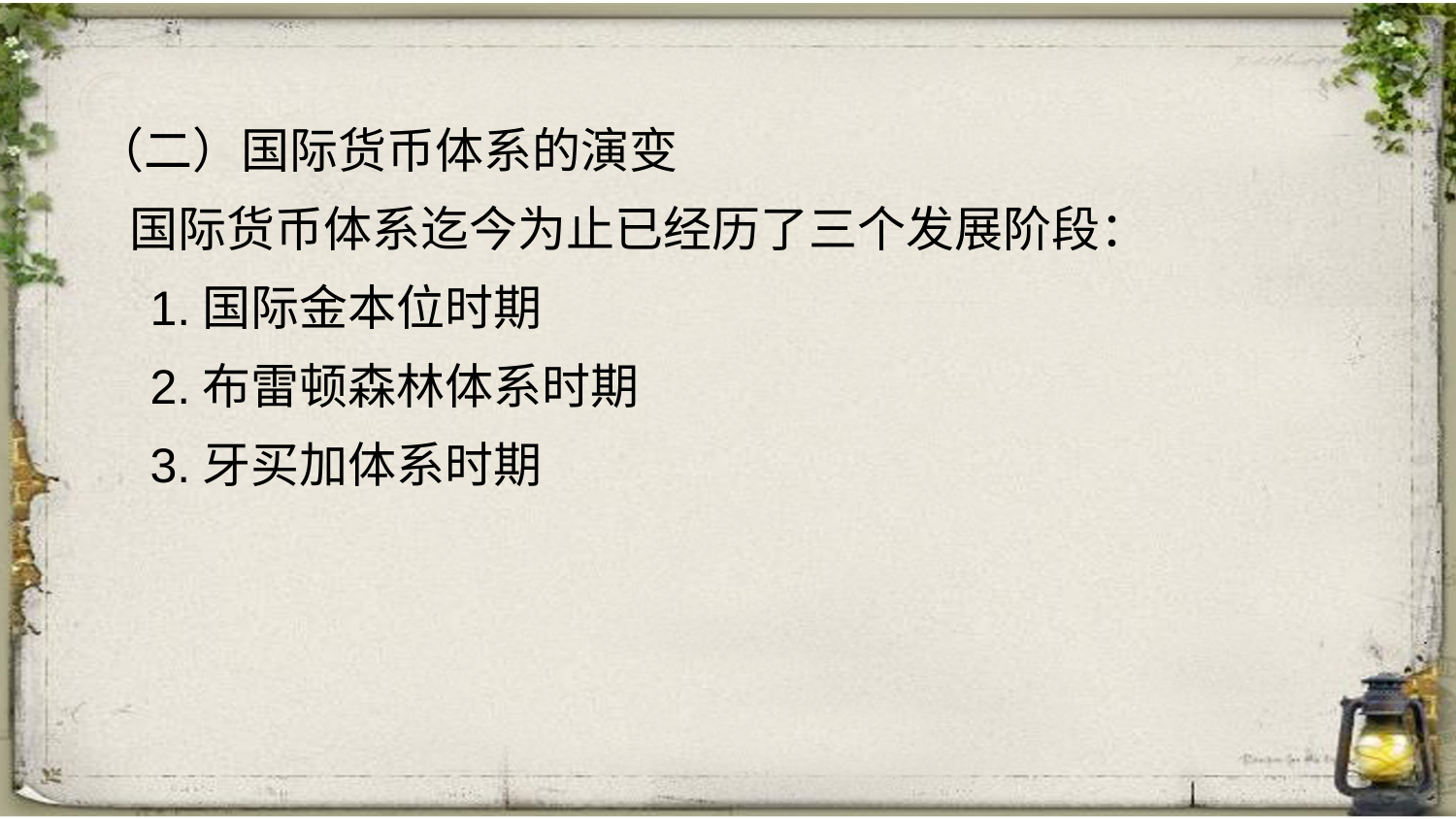

（二）国际货币体系的演变
  国际货币体系迄今为止已经历了三个发展阶段：
    1.国际金本位时期
    2.布雷顿森林体系时期
    3.牙买加体系时期